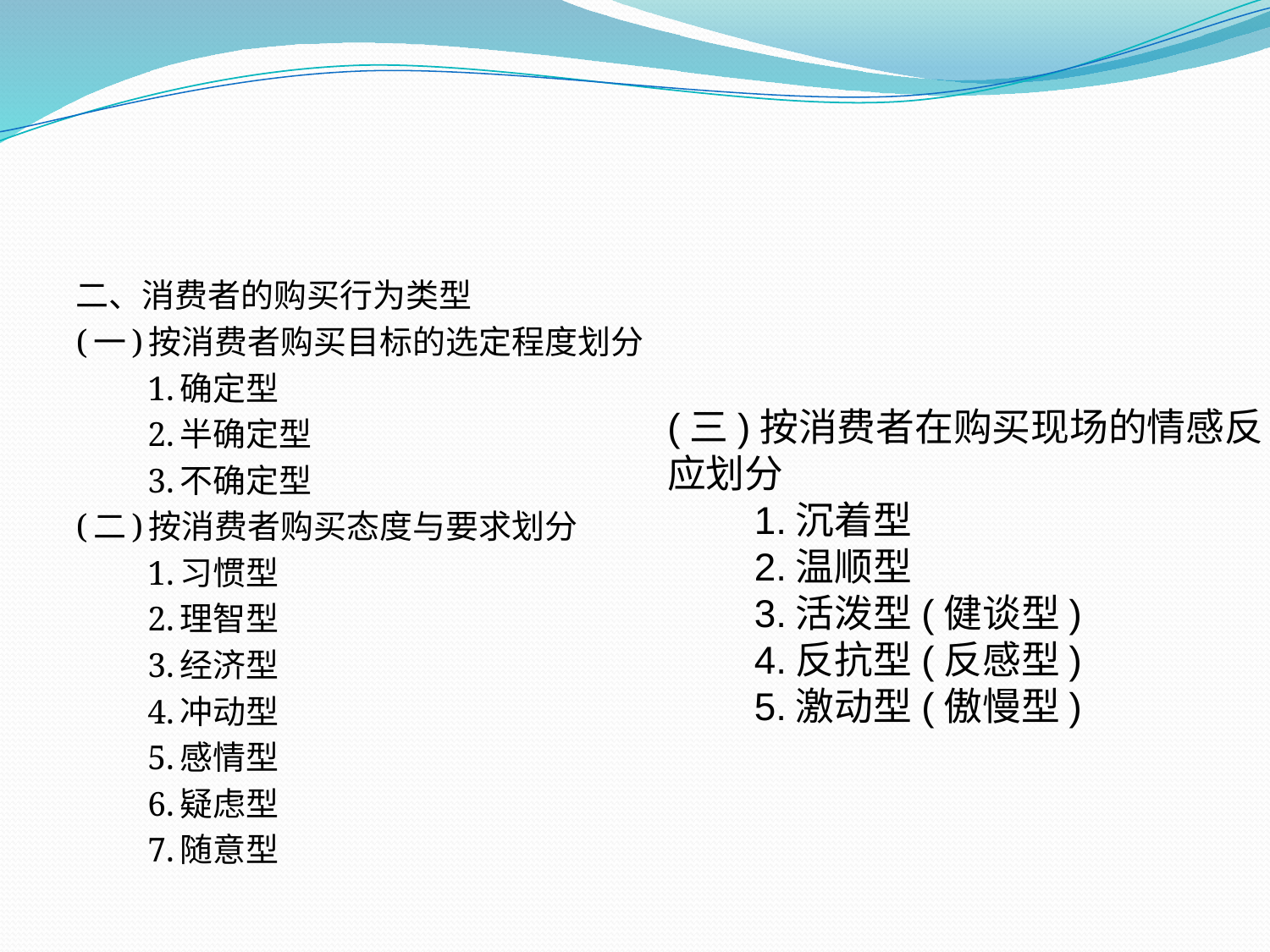

二、消费者的购买行为类型
(一)按消费者购买目标的选定程度划分
　　1.确定型
　　2.半确定型
　　3.不确定型
(二)按消费者购买态度与要求划分
　　1.习惯型
　　2.理智型
　　3.经济型
　　4.冲动型
　　5.感情型
　　6.疑虑型
　　7.随意型

(三)按消费者在购买现场的情感反应划分
　　1.沉着型
　　2.温顺型
　　3.活泼型(健谈型)
　　4.反抗型(反感型)
　　5.激动型(傲慢型)